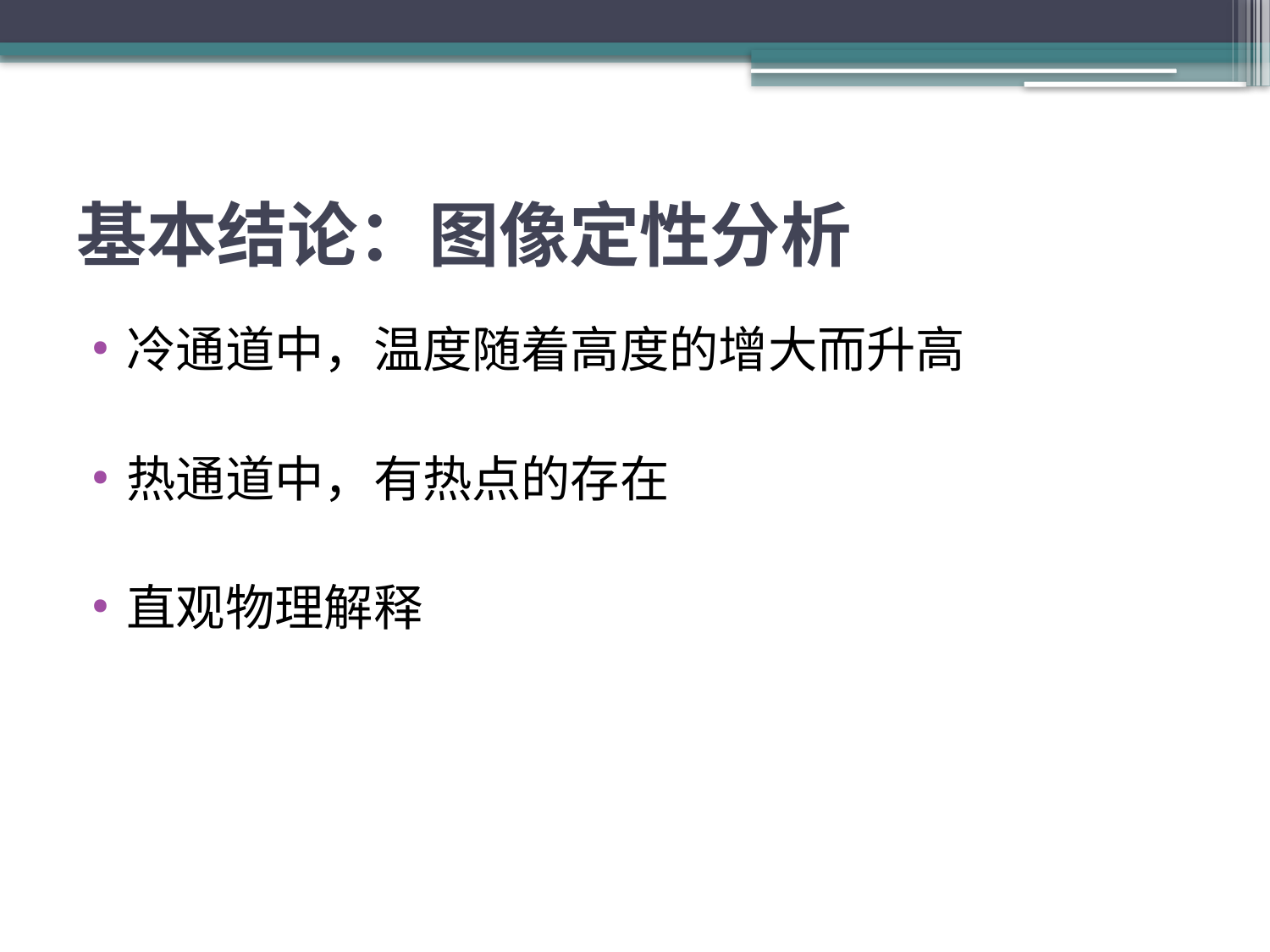

# 基本结论：图像定性分析
冷通道中，温度随着高度的增大而升高

热通道中，有热点的存在

直观物理解释